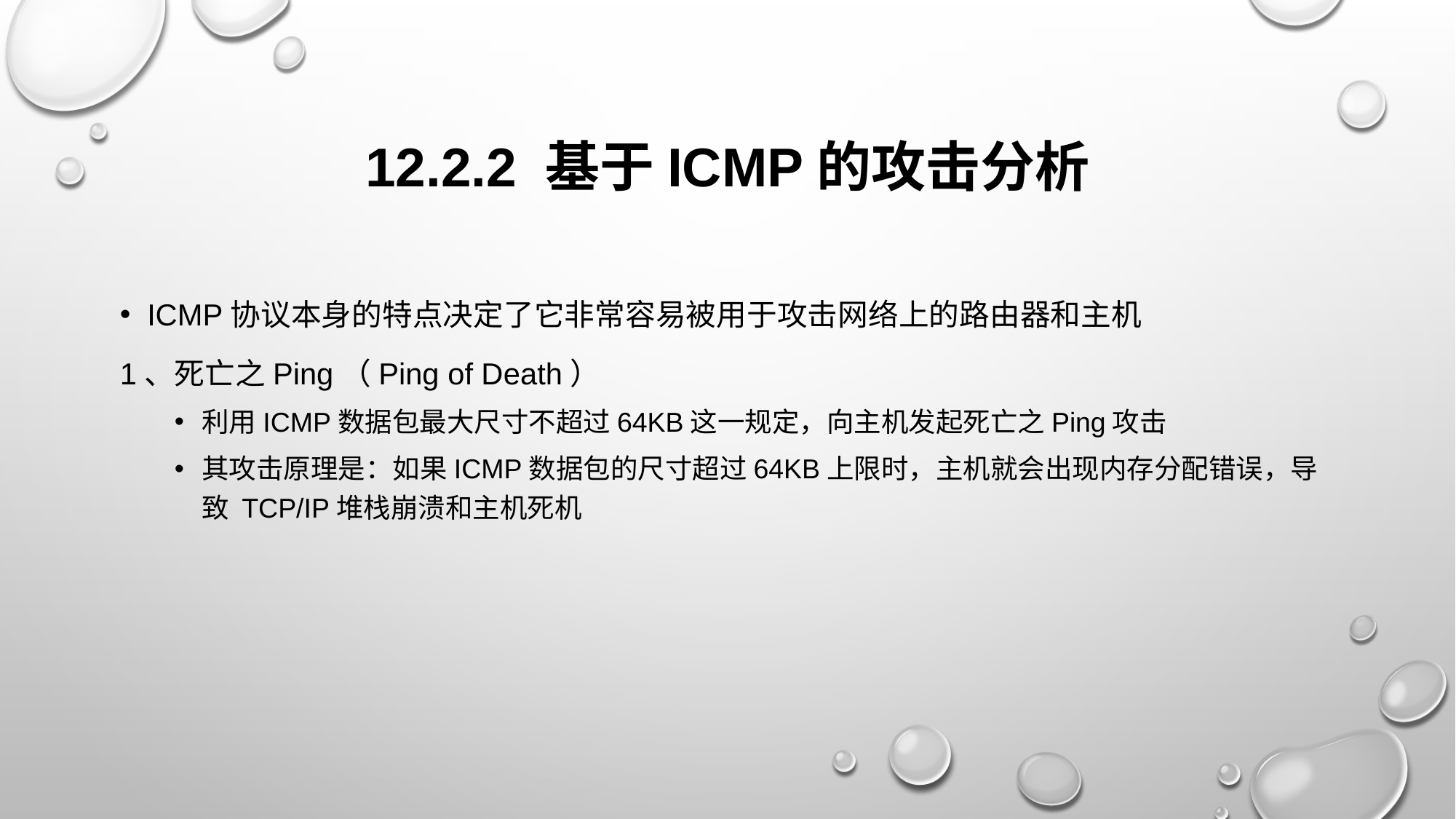

# 12.2.2 基于ICMP的攻击分析
ICMP协议本身的特点决定了它非常容易被用于攻击网络上的路由器和主机
1、死亡之Ping（Ping of Death）
利用ICMP数据包最大尺寸不超过64KB这一规定，向主机发起死亡之Ping攻击
其攻击原理是：如果ICMP数据包的尺寸超过64KB上限时，主机就会出现内存分配错误，导致 TCP/IP堆栈崩溃和主机死机